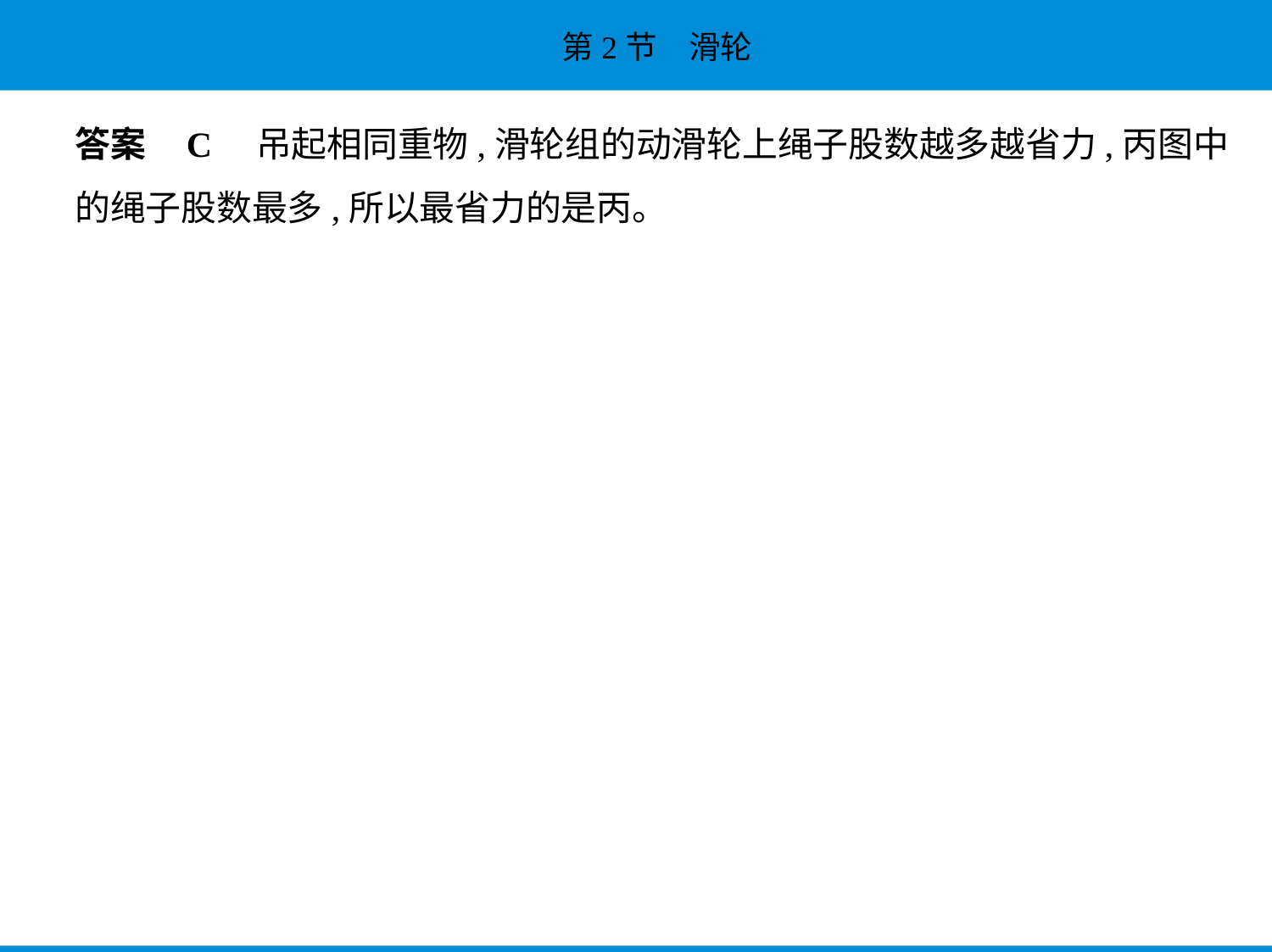

答案    C　吊起相同重物,滑轮组的动滑轮上绳子股数越多越省力,丙图中
的绳子股数最多,所以最省力的是丙。